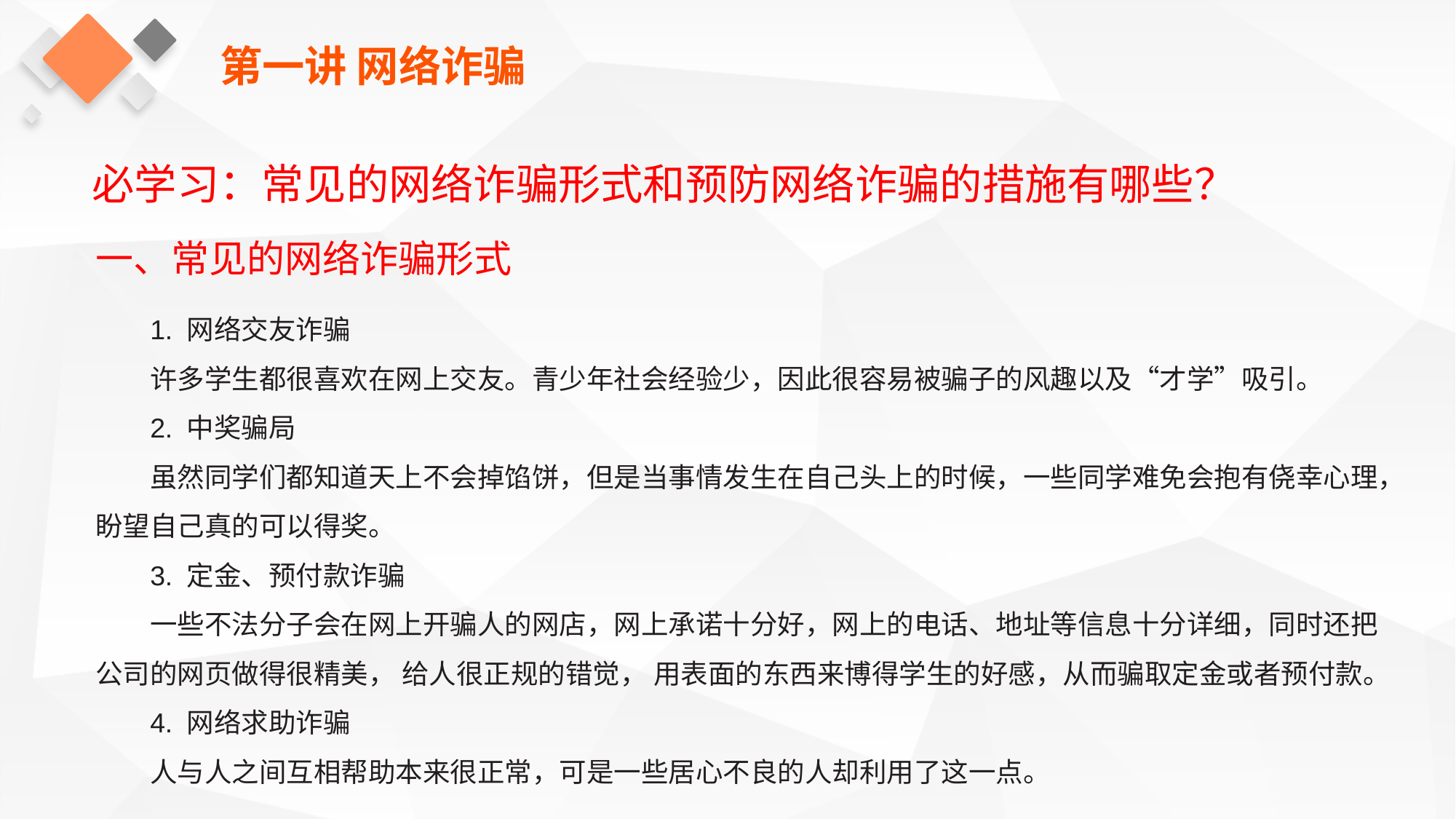

第一讲 网络诈骗
必学习：常见的网络诈骗形式和预防网络诈骗的措施有哪些？
一、常见的网络诈骗形式
1. 网络交友诈骗
许多学生都很喜欢在网上交友。青少年社会经验少，因此很容易被骗子的风趣以及“才学”吸引。
2. 中奖骗局
虽然同学们都知道天上不会掉馅饼，但是当事情发生在自己头上的时候，一些同学难免会抱有侥幸心理，盼望自己真的可以得奖。
3. 定金、预付款诈骗
一些不法分子会在网上开骗人的网店，网上承诺十分好，网上的电话、地址等信息十分详细，同时还把公司的网页做得很精美， 给人很正规的错觉， 用表面的东西来博得学生的好感，从而骗取定金或者预付款。
4. 网络求助诈骗
人与人之间互相帮助本来很正常，可是一些居心不良的人却利用了这一点。